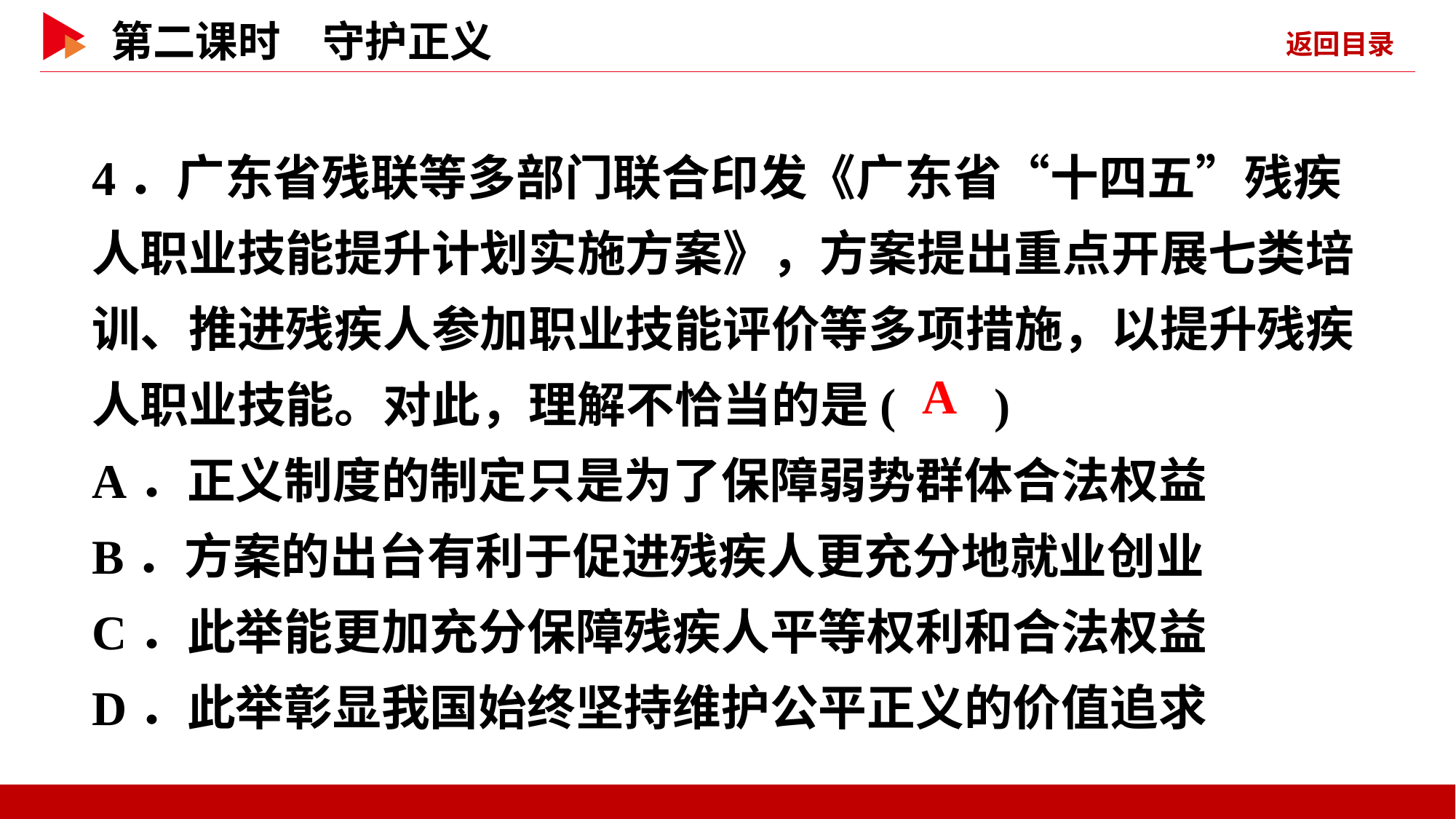

4．广东省残联等多部门联合印发《广东省“十四五”残疾人职业技能提升计划实施方案》，方案提出重点开展七类培训、推进残疾人参加职业技能评价等多项措施，以提升残疾人职业技能。对此，理解不恰当的是(        )
A．正义制度的制定只是为了保障弱势群体合法权益
B．方案的出台有利于促进残疾人更充分地就业创业
C．此举能更加充分保障残疾人平等权利和合法权益
D．此举彰显我国始终坚持维护公平正义的价值追求
   A